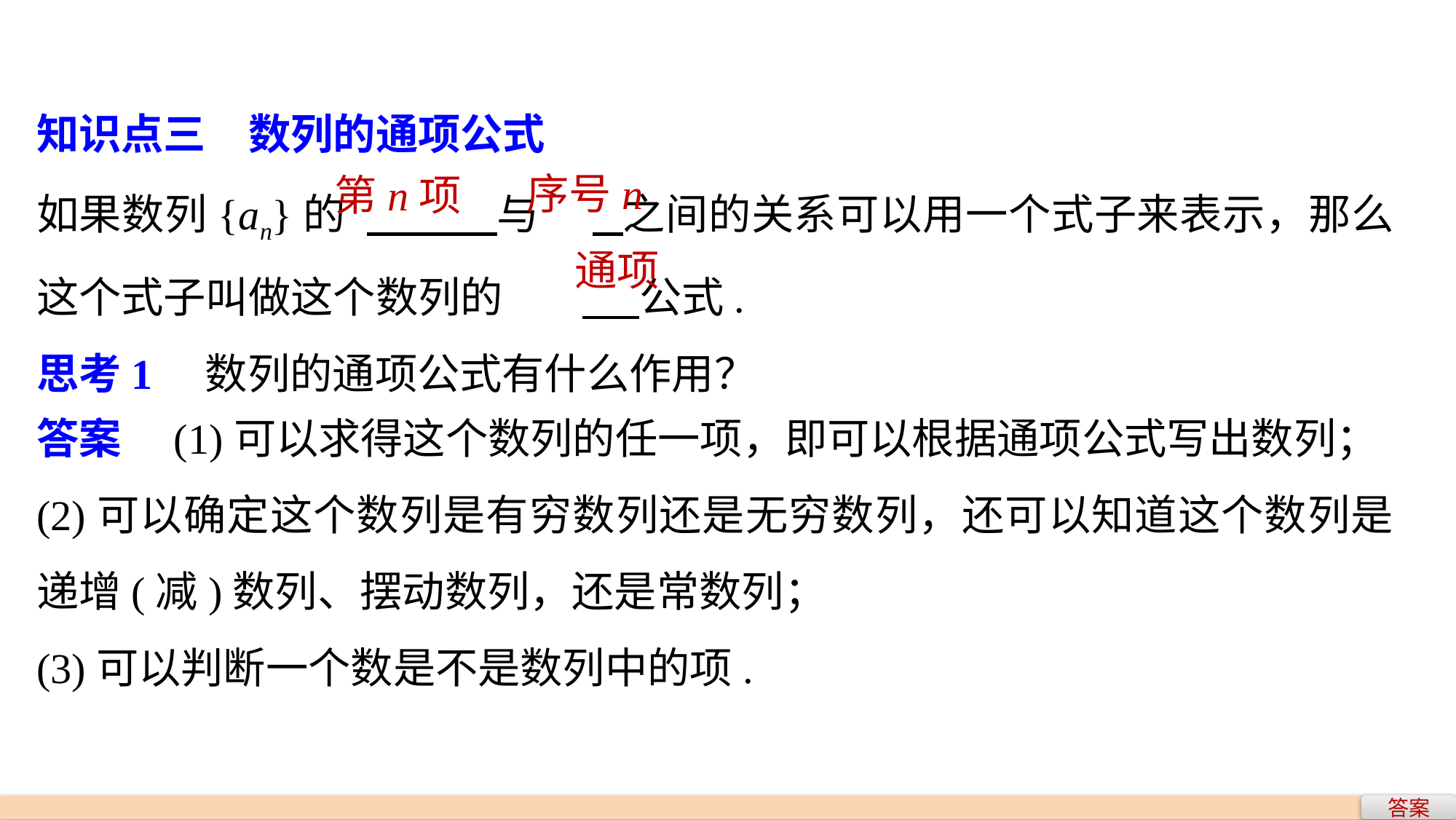

知识点三　数列的通项公式
如果数列{an}的	             与	   之间的关系可以用一个式子来表示，那么这个式子叫做这个数列的	      公式.
思考1　数列的通项公式有什么作用？
序号n
第n项
通项
答案　(1)可以求得这个数列的任一项，即可以根据通项公式写出数列；
(2)可以确定这个数列是有穷数列还是无穷数列，还可以知道这个数列是递增(减)数列、摆动数列，还是常数列；
(3)可以判断一个数是不是数列中的项.
答案